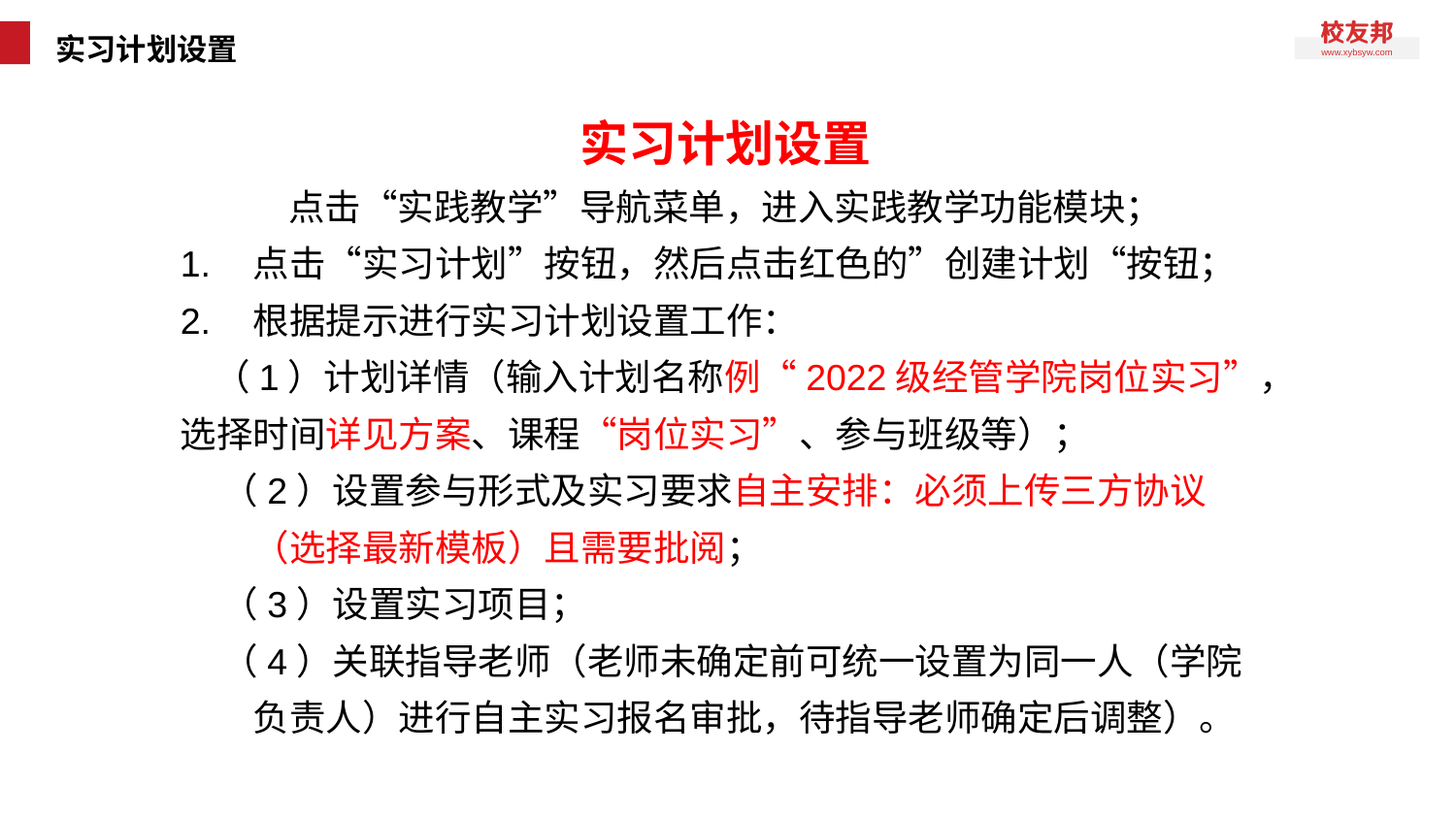

# 实习计划设置
实习计划设置
点击“实践教学”导航菜单，进入实践教学功能模块；
点击“实习计划”按钮，然后点击红色的”创建计划“按钮；
根据提示进行实习计划设置工作：
   （1）计划详情（输入计划名称例“2022级经管学院岗位实习”，选择时间详见方案、课程“岗位实习”、参与班级等）；
    （2）设置参与形式及实习要求自主安排：必须上传三方协议（选择最新模板）且需要批阅；
    （3）设置实习项目；
    （4）关联指导老师（老师未确定前可统一设置为同一人（学院负责人）进行自主实习报名审批，待指导老师确定后调整）。